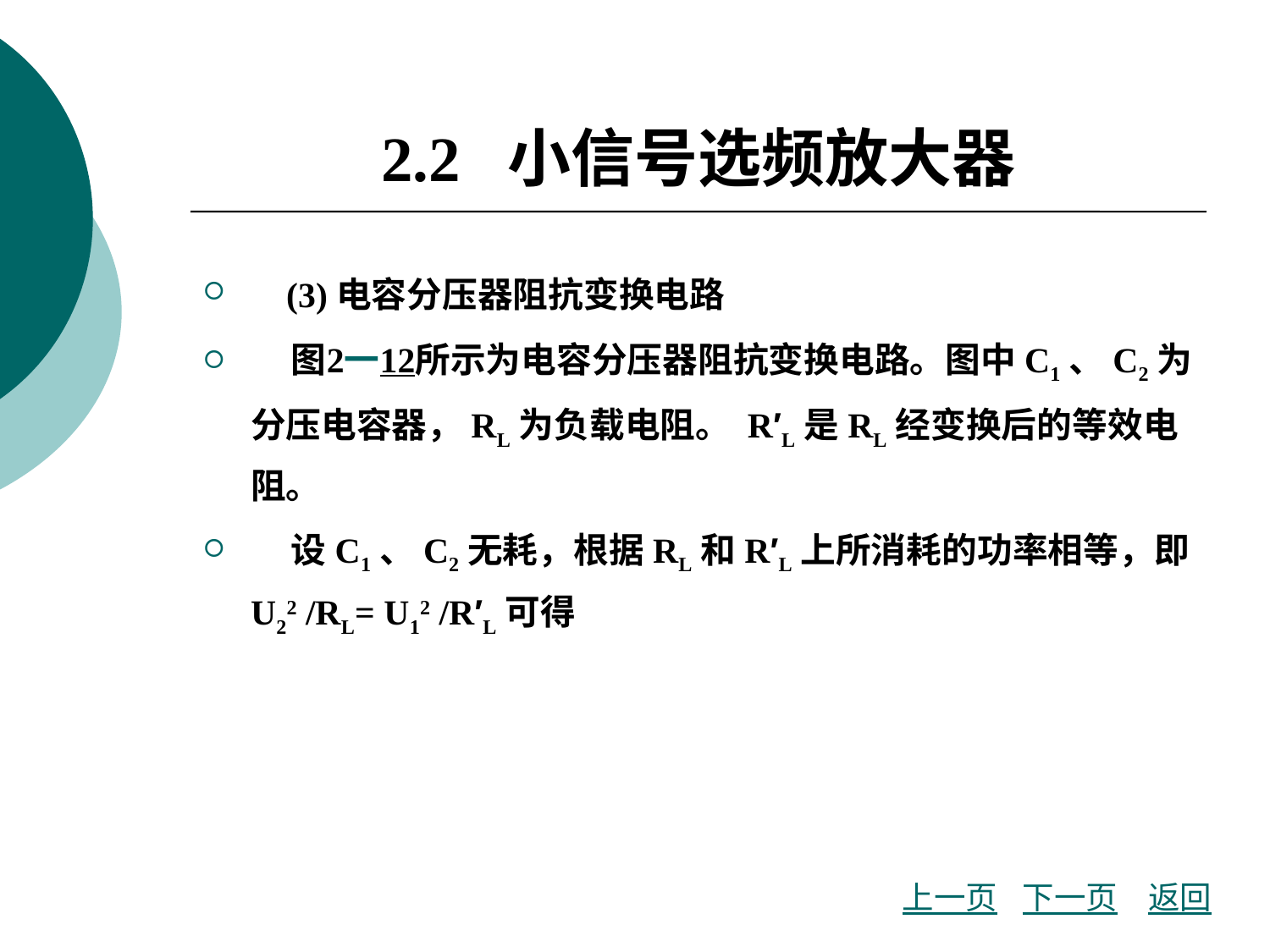

# 2.2  小信号选频放大器
    (3)电容分压器阻抗变换电路
    图2一12所示为电容分压器阻抗变换电路。图中C1、C2为分压电容器，RL为负载电阻。 R′L是RL经变换后的等效电阻。
    设C1、C2无耗，根据RL和R′L上所消耗的功率相等，即U22 /RL= U12 /R′L可得
上一页
下一页
返回